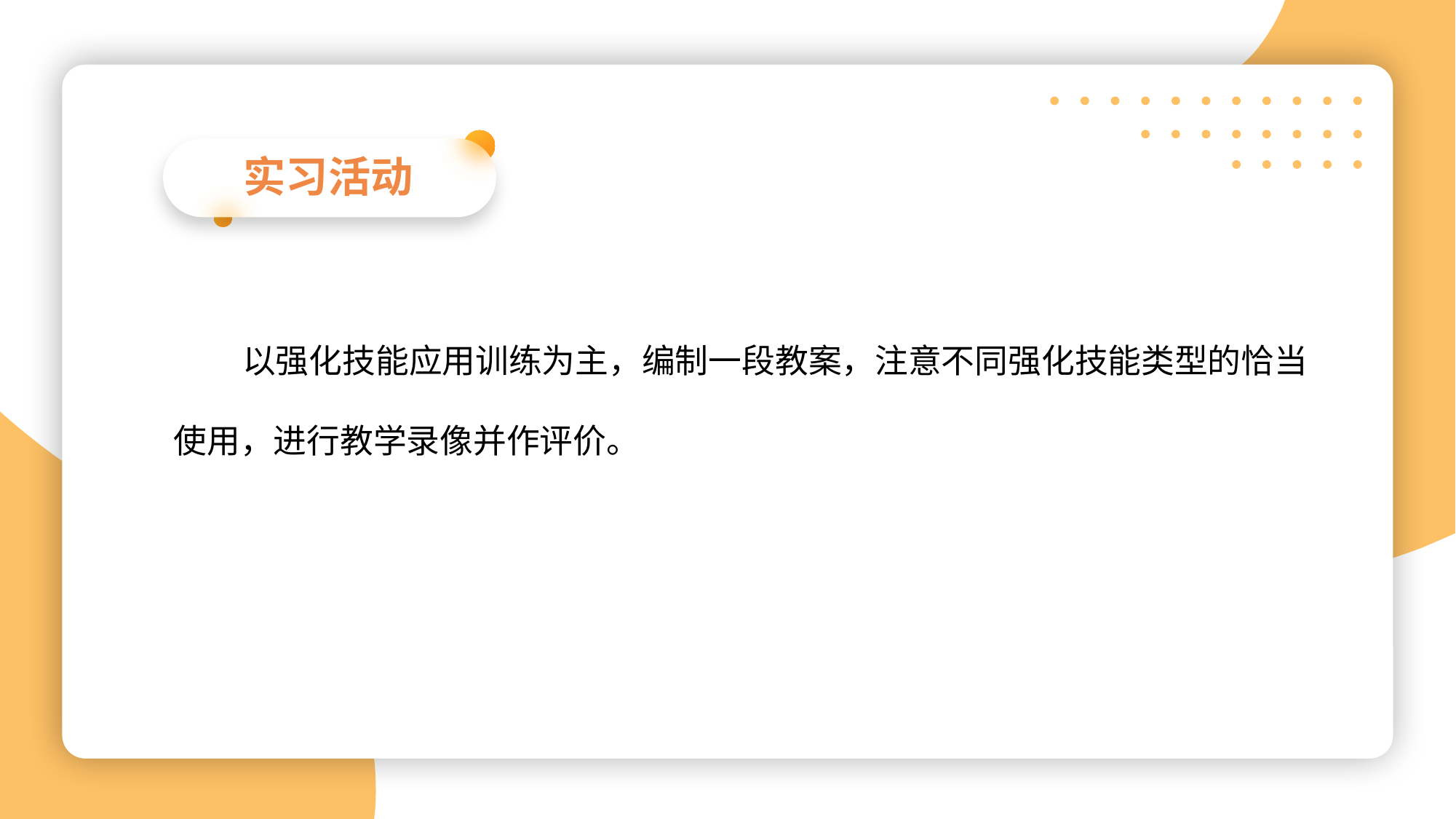

实习活动
以强化技能应用训练为主，编制一段教案，注意不同强化技能类型的恰当使用，进行教学录像并作评价。